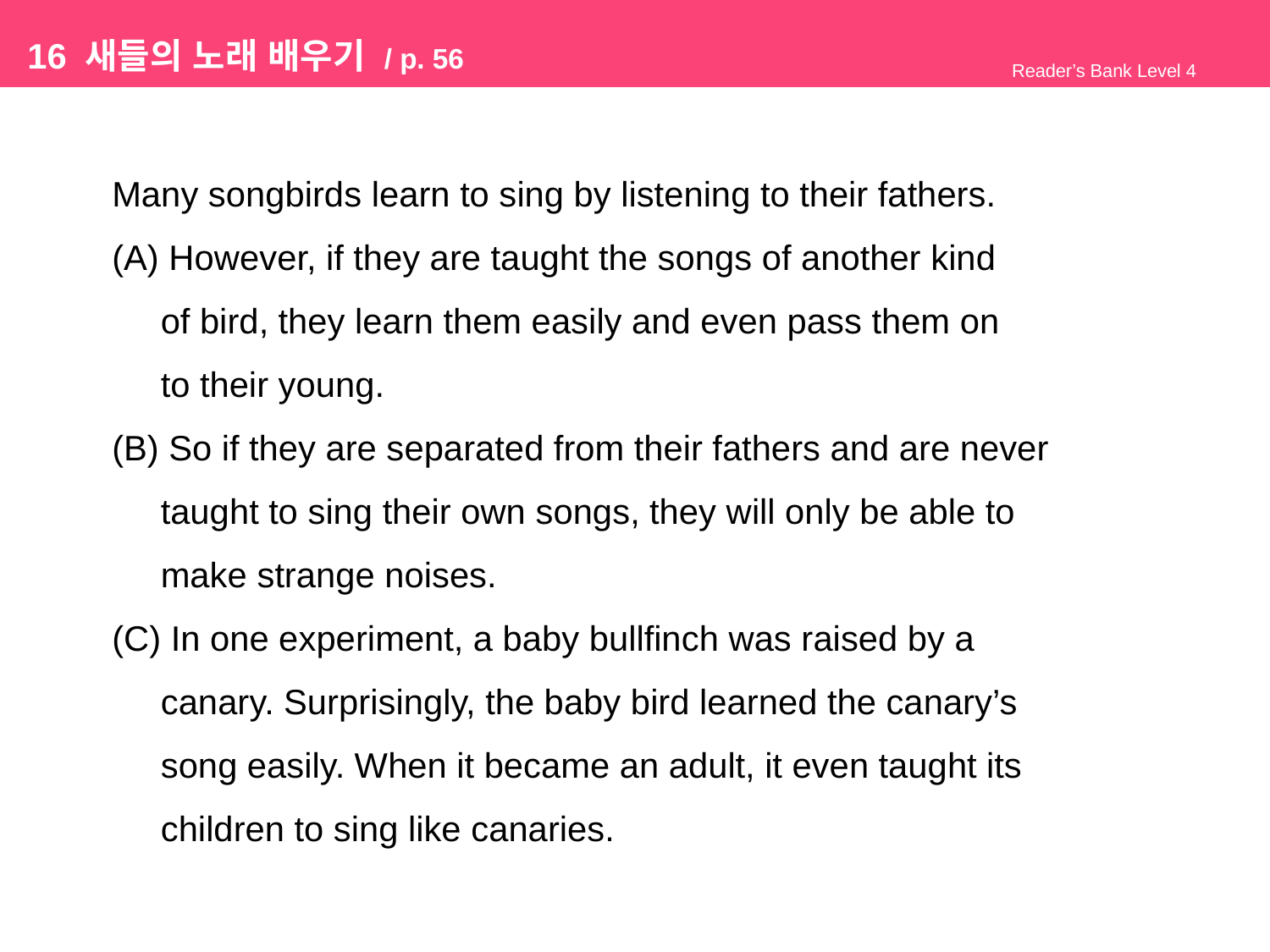

# 16 새들의 노래 배우기 / p. 56
Reader’s Bank Level 4

Many songbirds learn to sing by listening to their fathers.
(A) However, if they are taught the songs of another kind
     of bird, they learn them easily and even pass them on
     to their young.
(B) So if they are separated from their fathers and are never
     taught to sing their own songs, they will only be able to
     make strange noises.
(C) In one experiment, a baby bullfinch was raised by a
     canary. Surprisingly, the baby bird learned the canary’s
     song easily. When it became an adult, it even taught its
     children to sing like canaries.